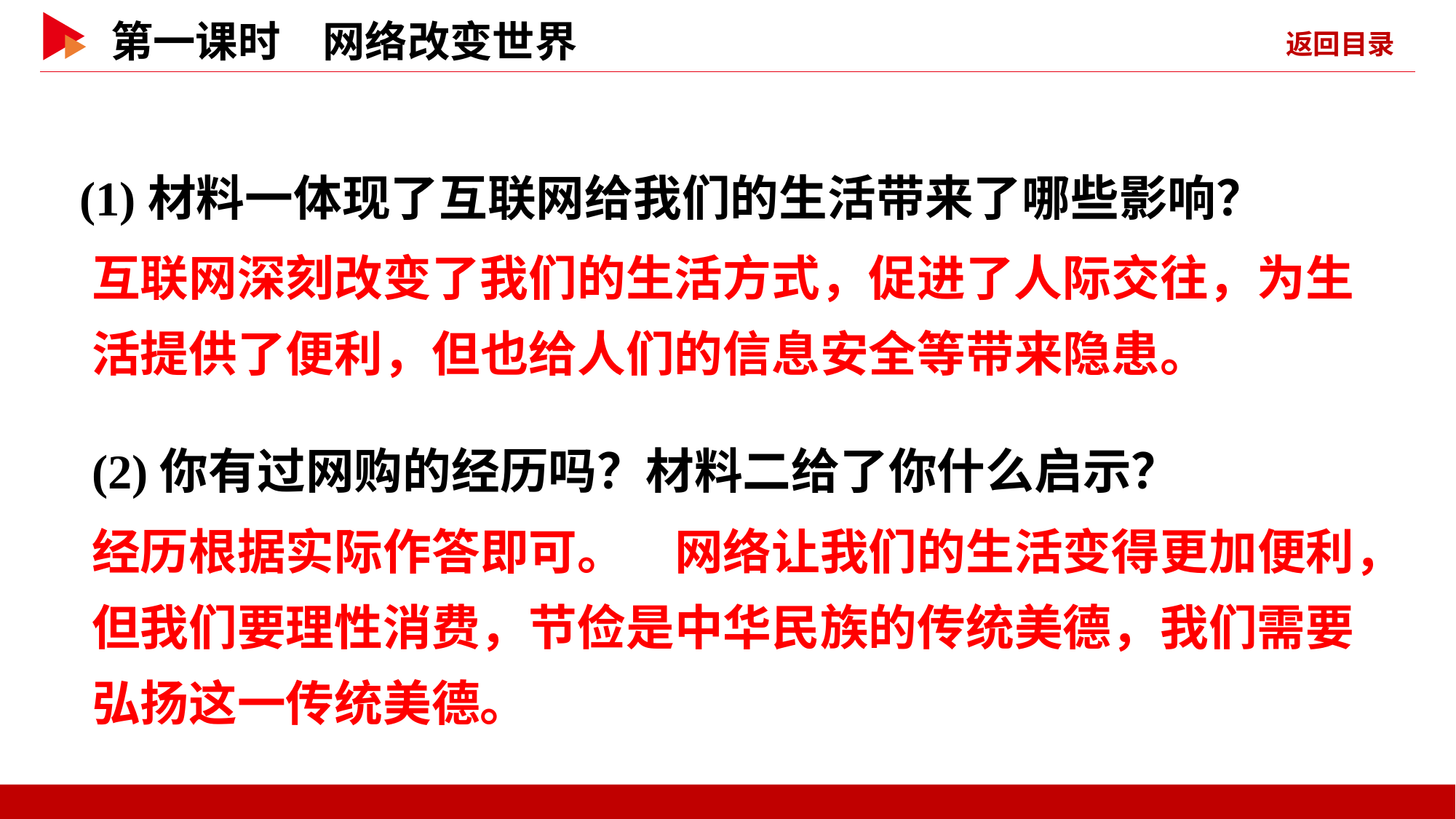

(1)材料一体现了互联网给我们的生活带来了哪些影响？
互联网深刻改变了我们的生活方式，促进了人际交往，为生活提供了便利，但也给人们的信息安全等带来隐患。
(2)你有过网购的经历吗？材料二给了你什么启示？
经历根据实际作答即可。　网络让我们的生活变得更加便利，但我们要理性消费，节俭是中华民族的传统美德，我们需要弘扬这一传统美德。